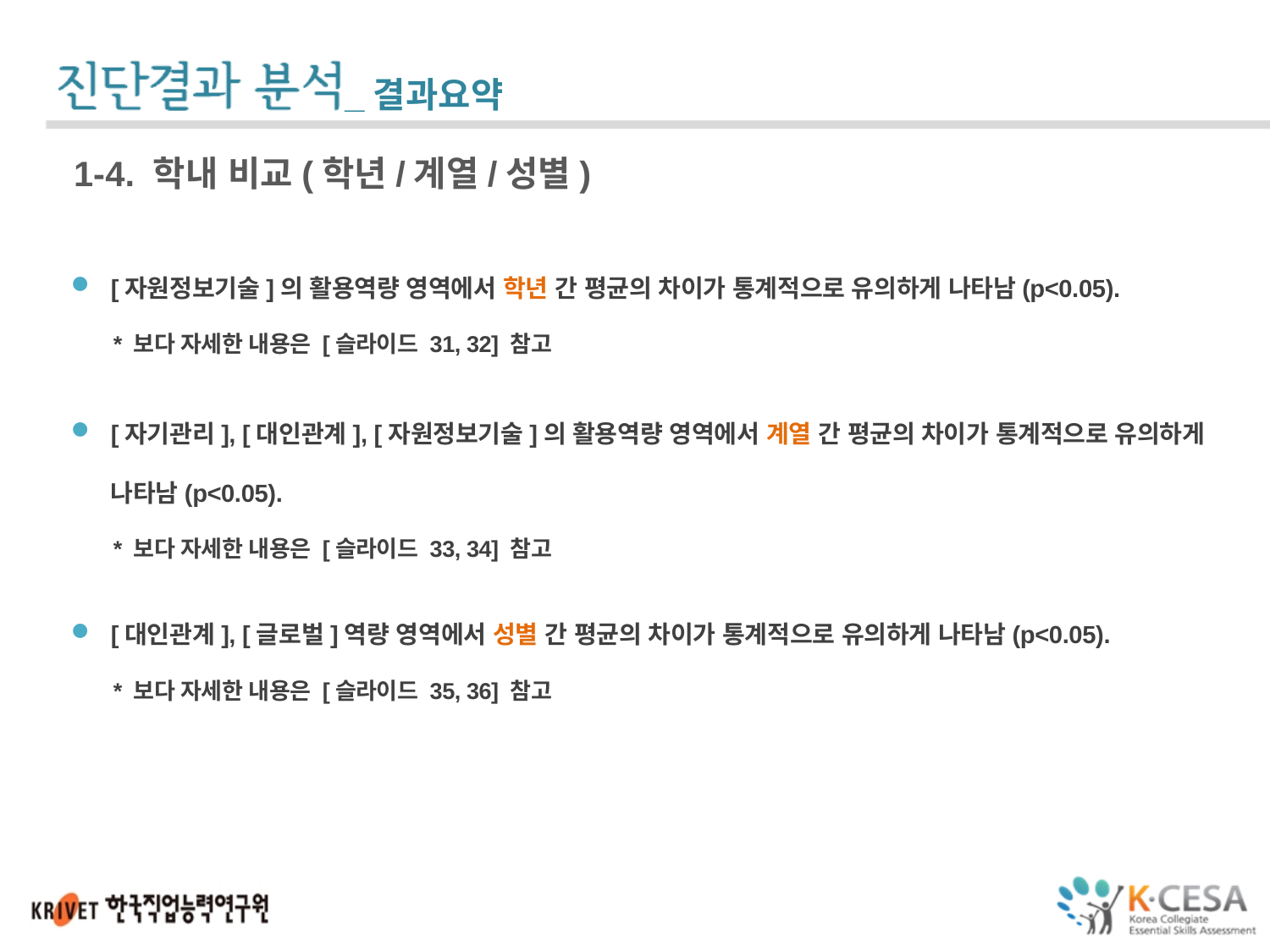

_결과요약
1-4. 학내 비교(학년/계열/성별)
[자원정보기술]의 활용역량 영역에서 학년 간 평균의 차이가 통계적으로 유의하게 나타남(p<0.05).
       * 보다 자세한 내용은 [슬라이드 31, 32] 참고
[자기관리], [대인관계], [자원정보기술]의 활용역량 영역에서 계열 간 평균의 차이가 통계적으로 유의하게 나타남(p<0.05).
       * 보다 자세한 내용은 [슬라이드 33, 34] 참고
[대인관계], [글로벌]역량 영역에서 성별 간 평균의 차이가 통계적으로 유의하게 나타남(p<0.05).
       * 보다 자세한 내용은 [슬라이드 35, 36] 참고